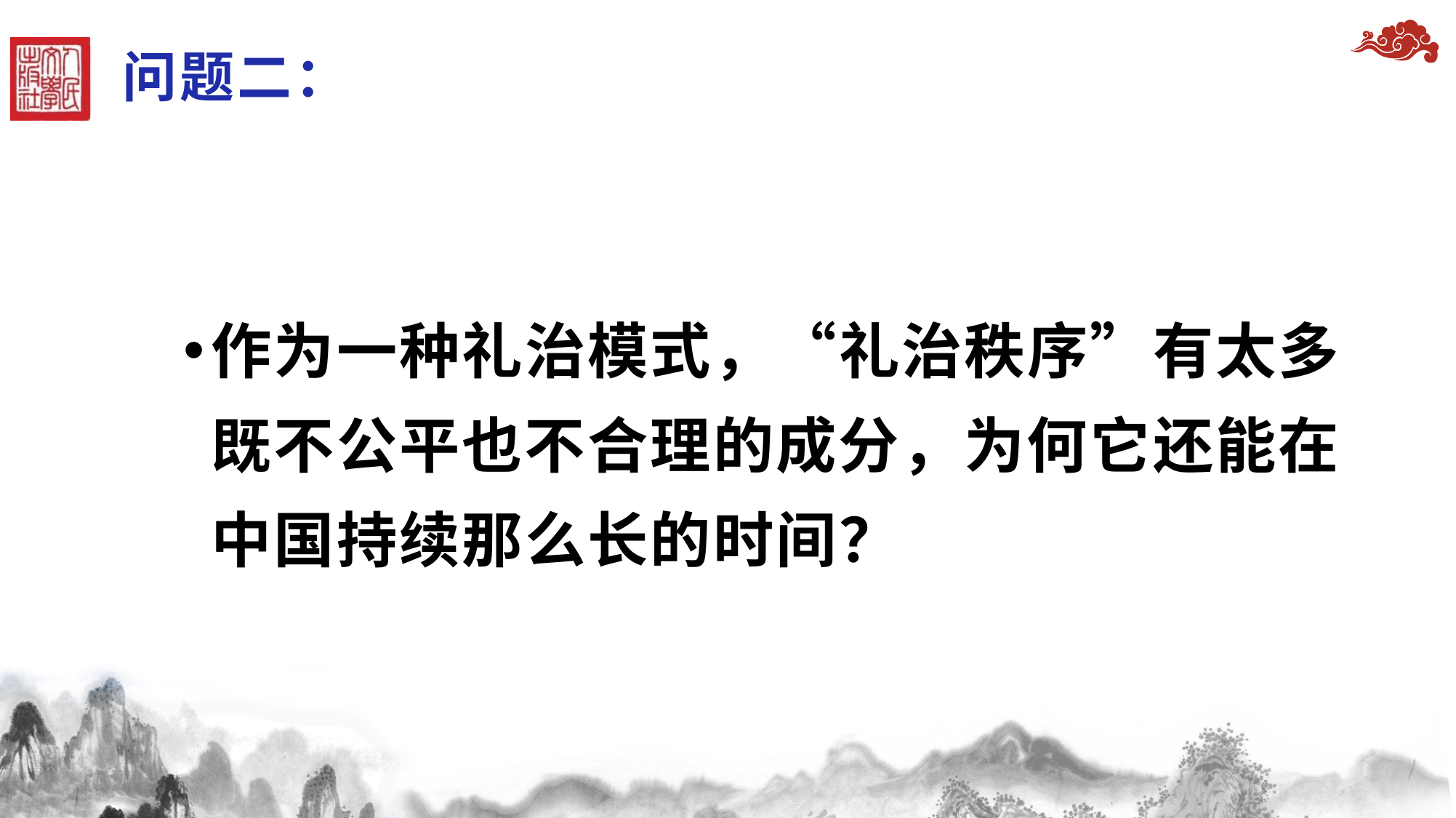

# 问题二：
作为一种礼治模式，“礼治秩序”有太多既不公平也不合理的成分，为何它还能在中国持续那么长的时间？